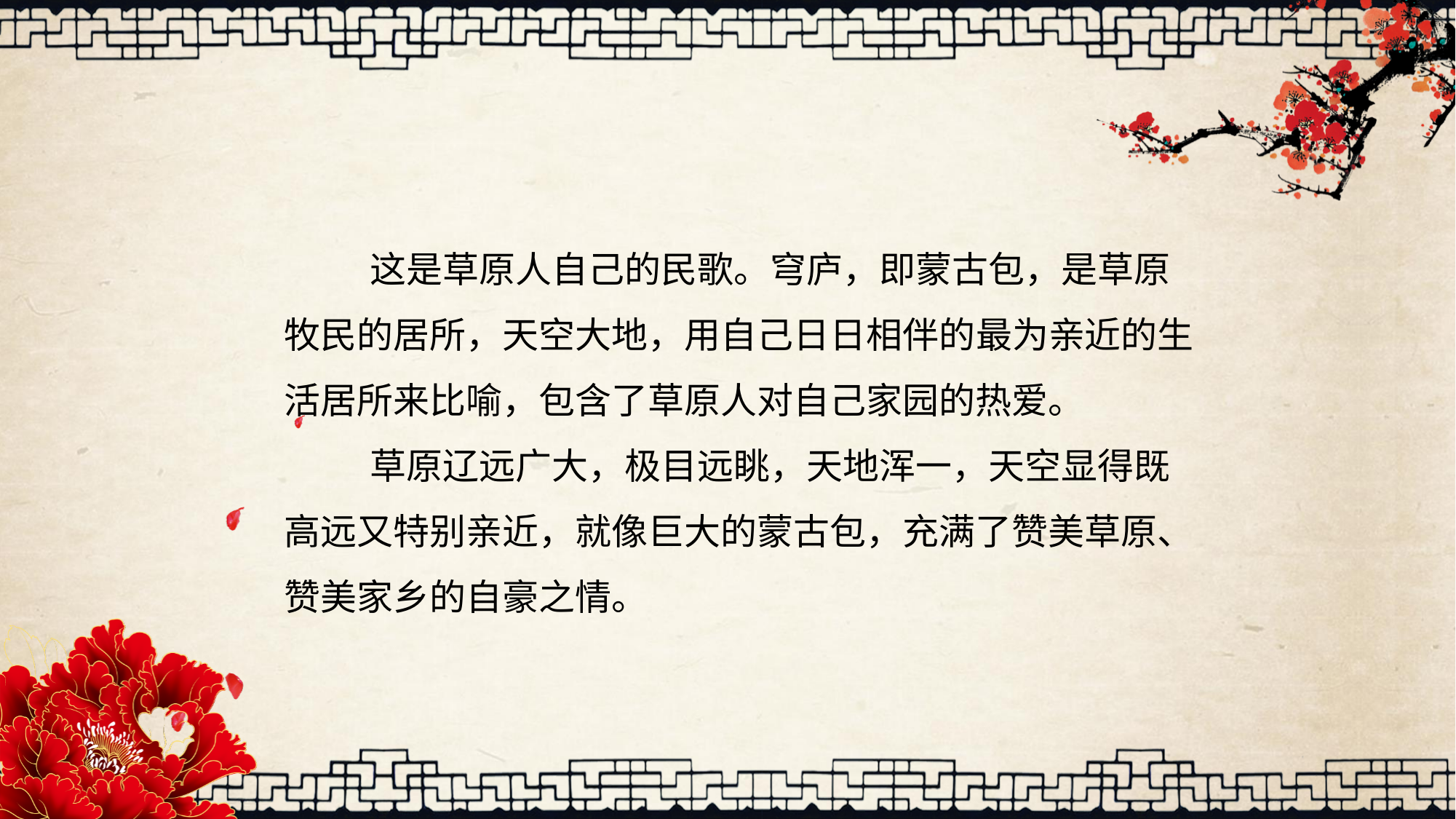

这是草原人自己的民歌。穹庐，即蒙古包，是草原牧民的居所，天空大地，用自己日日相伴的最为亲近的生活居所来比喻，包含了草原人对自己家园的热爱。
草原辽远广大，极目远眺，天地浑一，天空显得既高远又特别亲近，就像巨大的蒙古包，充满了赞美草原、赞美家乡的自豪之情。